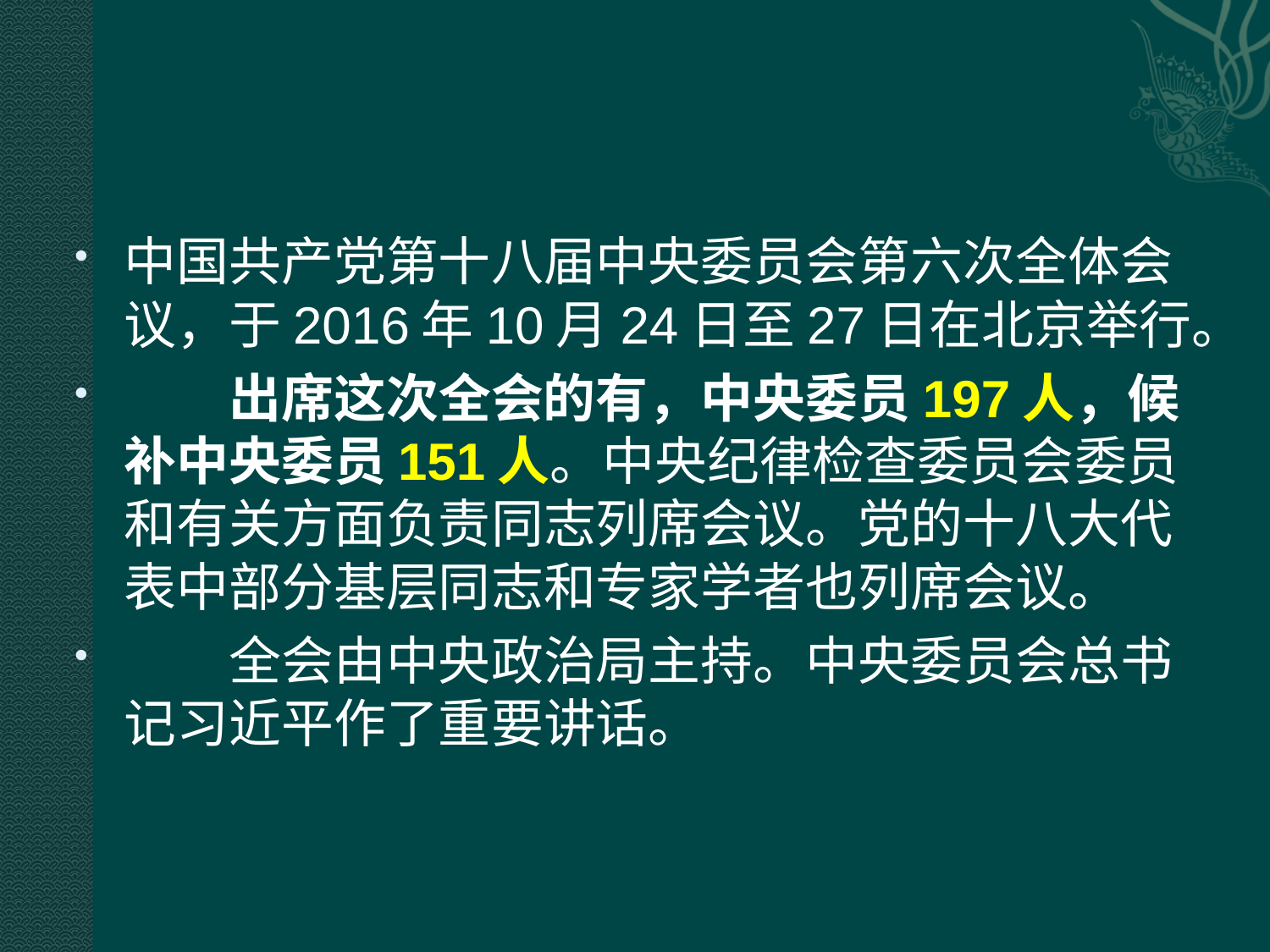

#
中国共产党第十八届中央委员会第六次全体会议，于2016年10月24日至27日在北京举行。
　　出席这次全会的有，中央委员197人，候补中央委员151人。中央纪律检查委员会委员和有关方面负责同志列席会议。党的十八大代表中部分基层同志和专家学者也列席会议。
　　全会由中央政治局主持。中央委员会总书记习近平作了重要讲话。